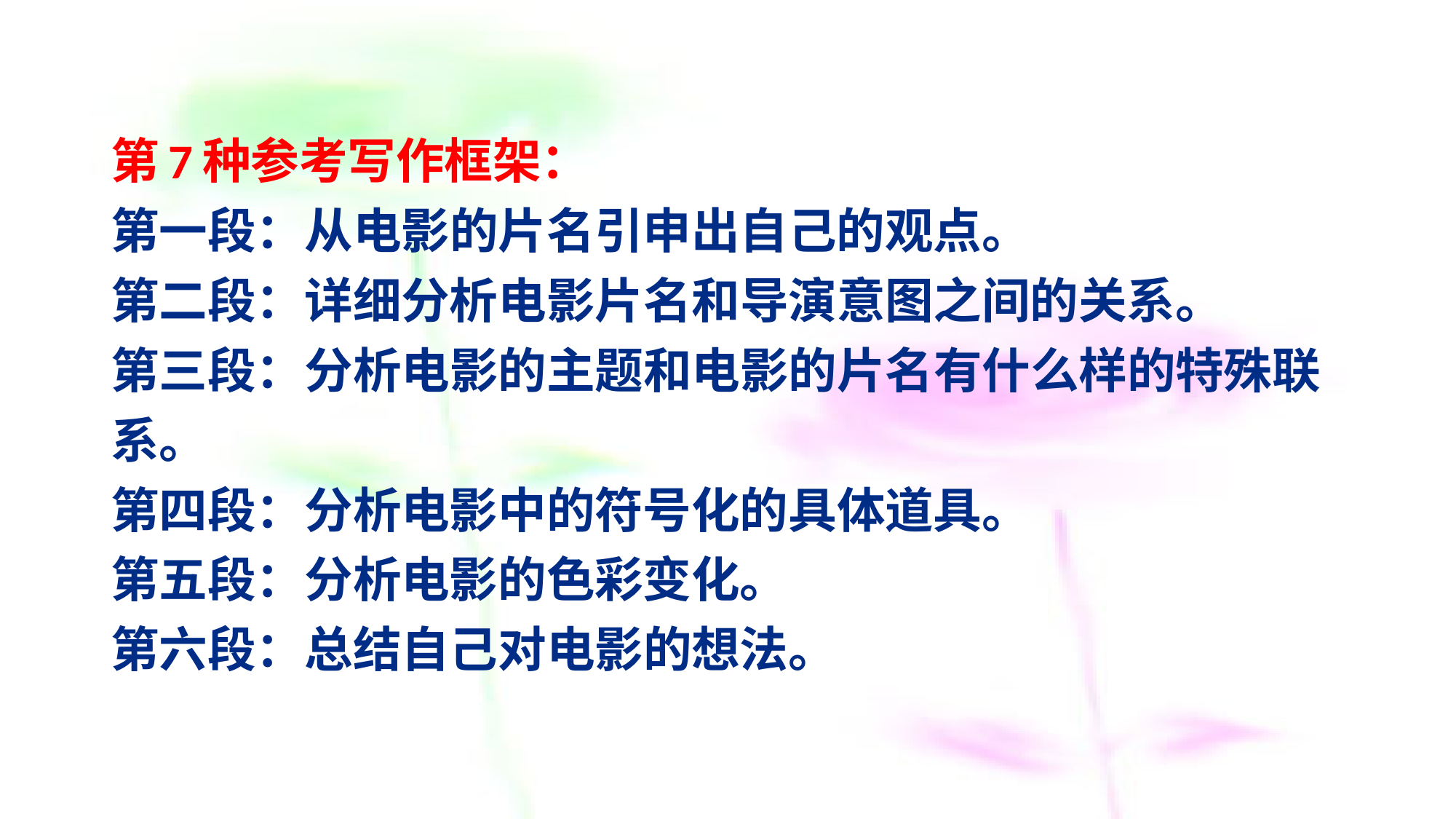

# 第7种参考写作框架： 第一段：从电影的片名引申出自己的观点。 第二段：详细分析电影片名和导演意图之间的关系。 第三段：分析电影的主题和电影的片名有什么样的特殊联系。 第四段：分析电影中的符号化的具体道具。 第五段：分析电影的色彩变化。 第六段：总结自己对电影的想法。